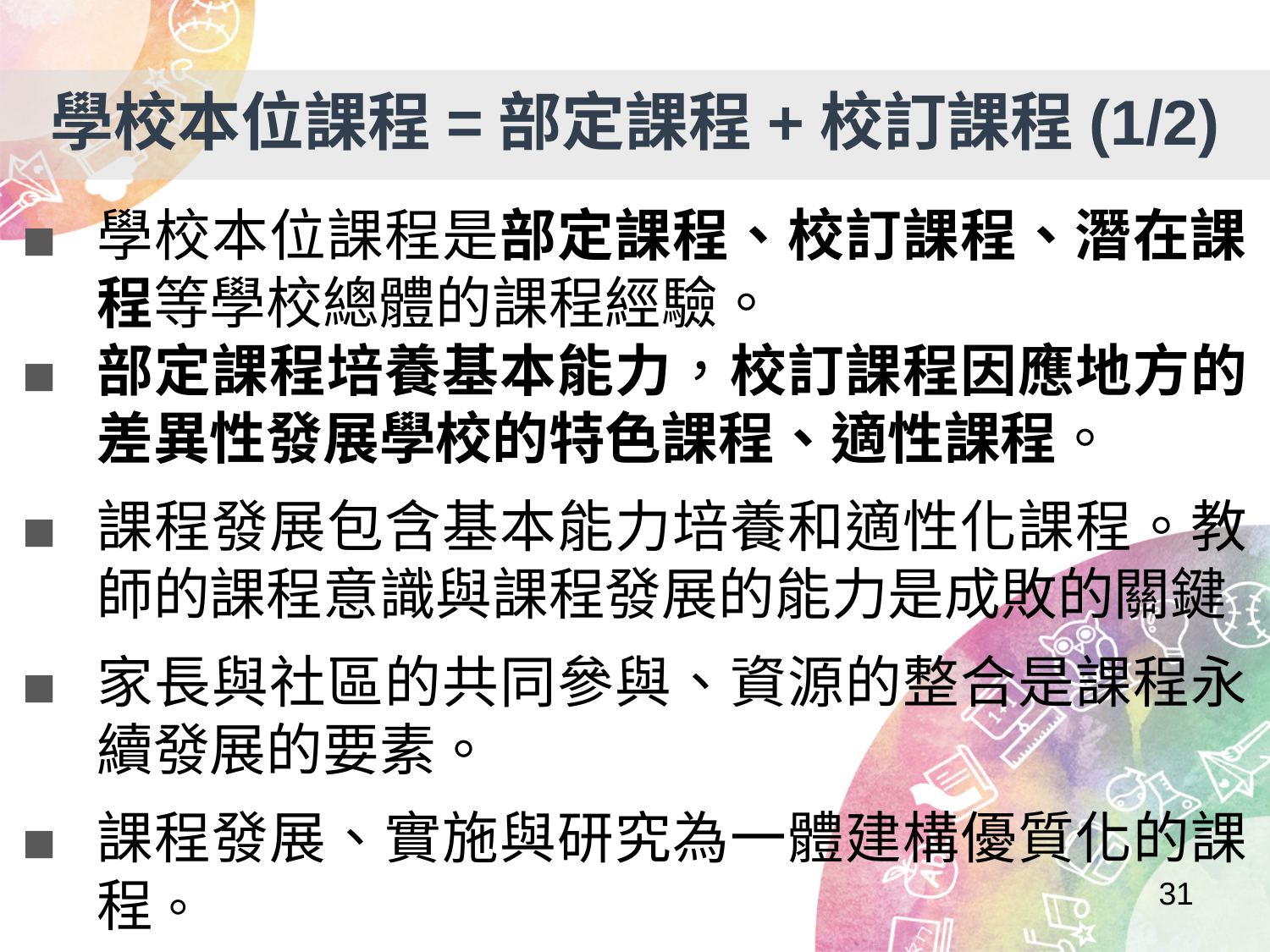

學校本位課程=部定課程+校訂課程(1/2)
學校本位課程是部定課程、校訂課程、潛在課程等學校總體的課程經驗。
部定課程培養基本能力，校訂課程因應地方的差異性發展學校的特色課程、適性課程。
課程發展包含基本能力培養和適性化課程。教師的課程意識與課程發展的能力是成敗的關鍵
家長與社區的共同參與、資源的整合是課程永續發展的要素。
課程發展、實施與研究為一體建構優質化的課程。
31